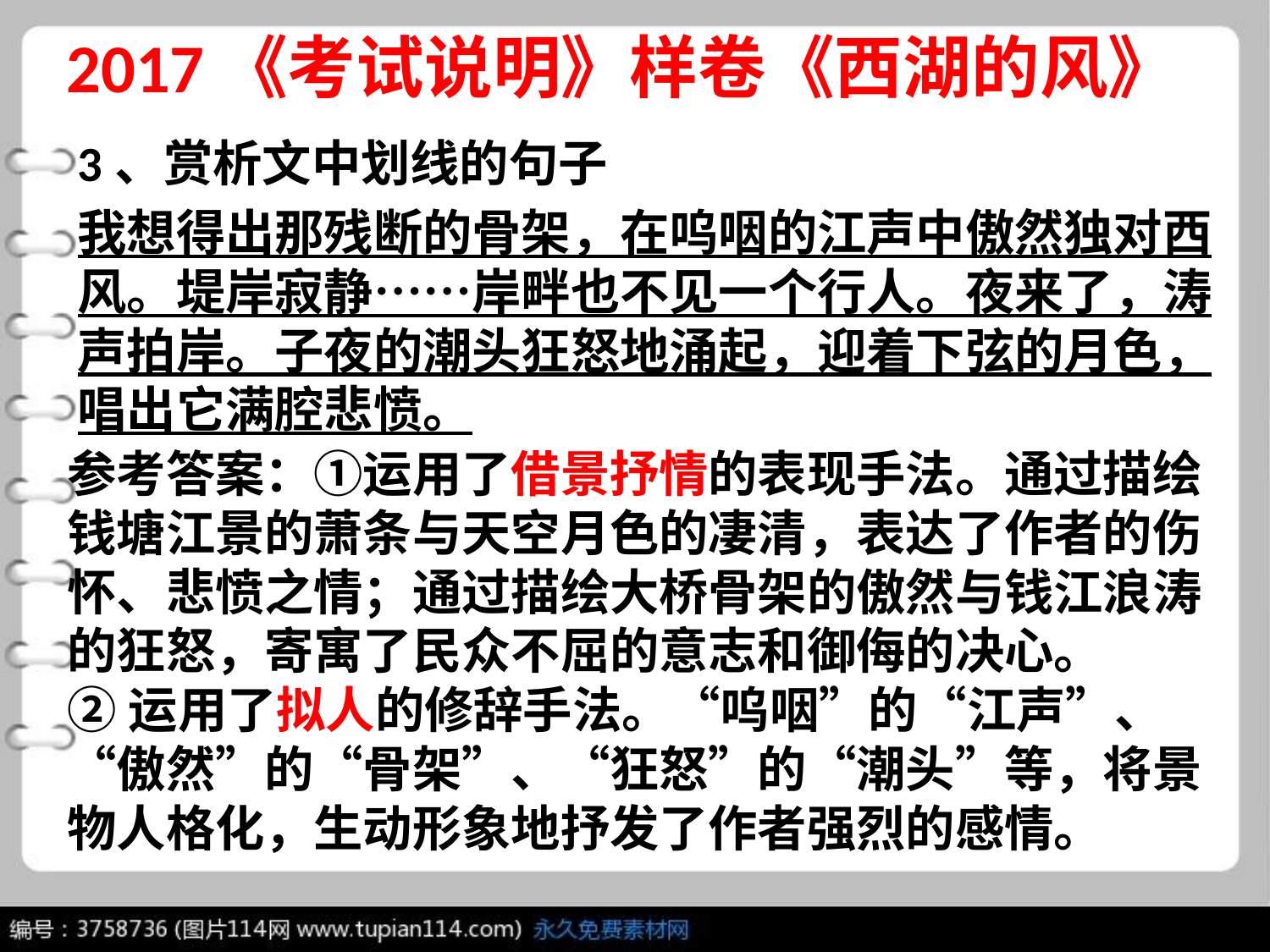

# 2017《考试说明》样卷《西湖的风》
3、赏析文中划线的句子
我想得出那残断的骨架，在呜咽的江声中傲然独对西风。堤岸寂静……岸畔也不见一个行人。夜来了，涛声拍岸。子夜的潮头狂怒地涌起，迎着下弦的月色，唱出它满腔悲愤。

参考答案：①运用了借景抒情的表现手法。通过描绘钱塘江景的萧条与天空月色的凄清，表达了作者的伤怀、悲愤之情；通过描绘大桥骨架的傲然与钱江浪涛的狂怒，寄寓了民众不屈的意志和御侮的决心。
②运用了拟人的修辞手法。“呜咽”的“江声”、“傲然”的“骨架”、“狂怒”的“潮头”等，将景物人格化，生动形象地抒发了作者强烈的感情。